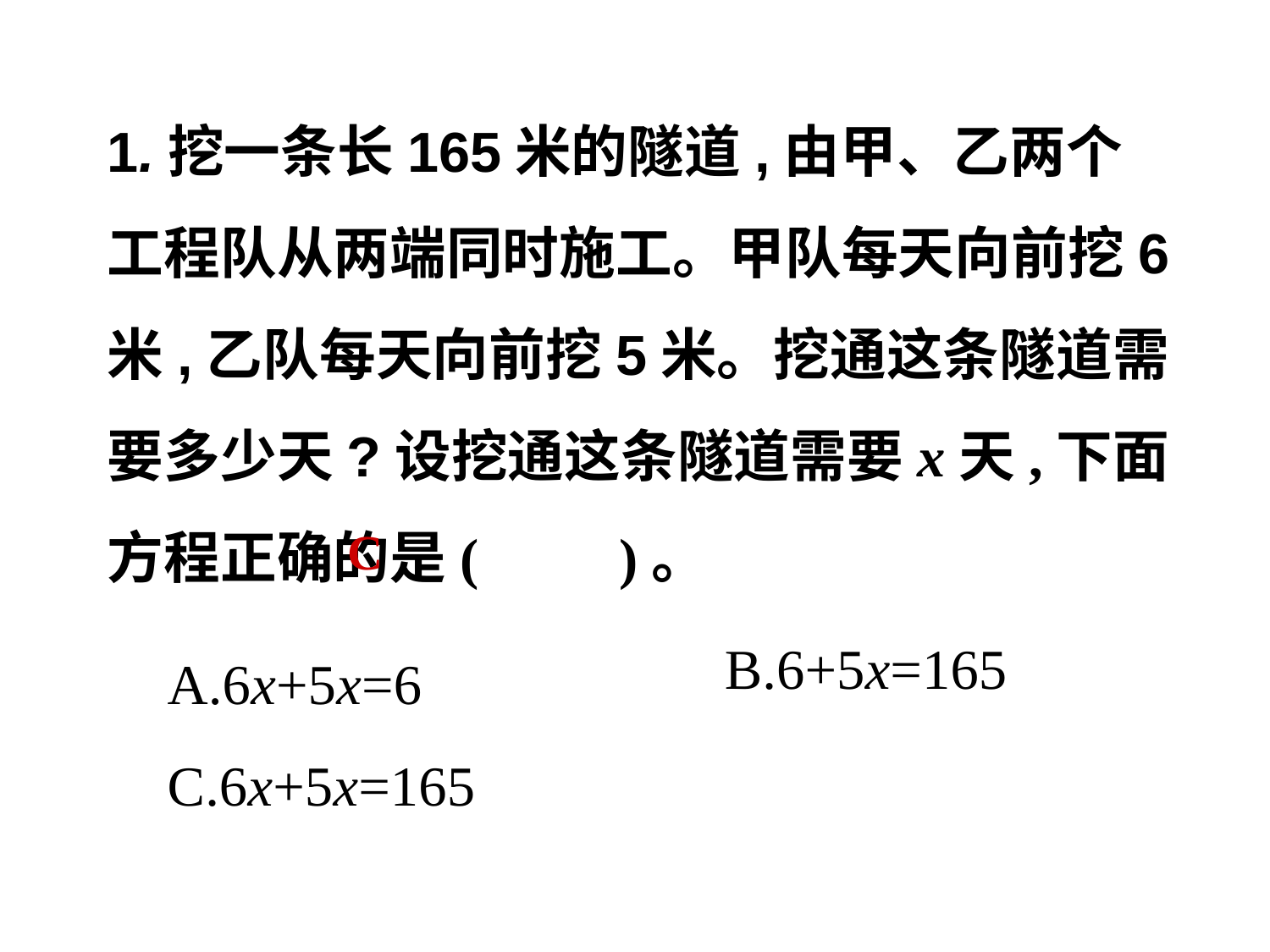

1.挖一条长165米的隧道,由甲、乙两个工程队从两端同时施工。甲队每天向前挖6米,乙队每天向前挖5米。挖通这条隧道需要多少天?设挖通这条隧道需要x天,下面方程正确的是(　　)。
C
A.6x+5x=6
C.6x+5x=165
B.6+5x=165